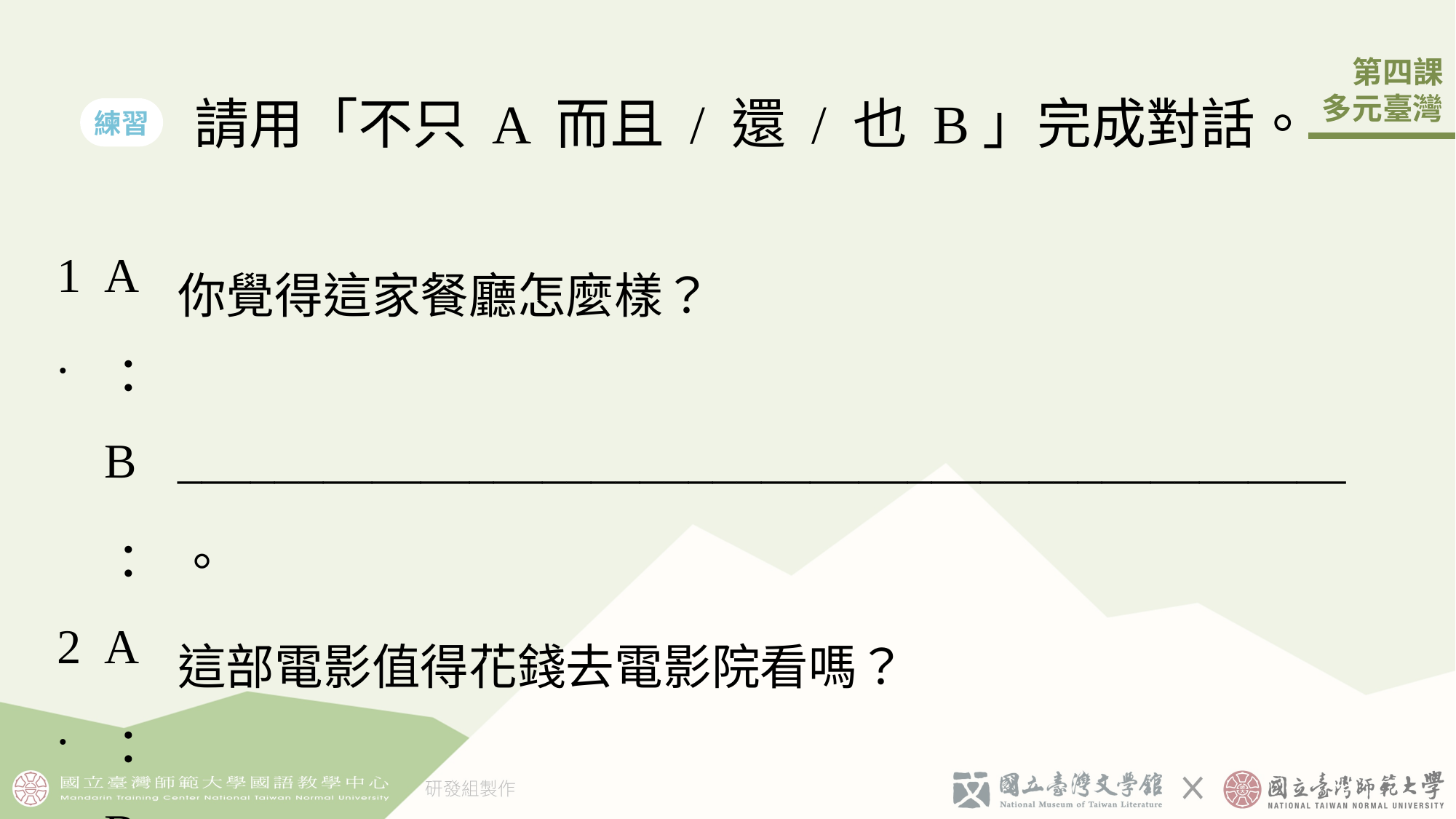

請用「不只 A 而且 / 還 / 也 B」完成對話。
練習
| 1. | A： | 你覺得󠇡這家餐廳怎麼樣？ |
| --- | --- | --- |
|  | B： | \_\_\_\_\_\_\_\_\_\_\_\_\_\_\_\_\_\_\_\_\_\_\_\_\_\_\_\_\_\_\_\_\_\_\_\_\_\_\_\_\_\_\_\_\_\_\_\_。 |
| 2. | A： | 這部電影值得󠇡花錢去電影院看嗎？ |
|  | B： | \_\_\_\_\_\_\_\_\_\_\_\_\_\_\_\_\_\_\_\_\_\_\_\_\_\_\_\_\_\_\_\_\_\_\_\_\_\_\_\_\_\_\_\_\_\_\_\_。 |